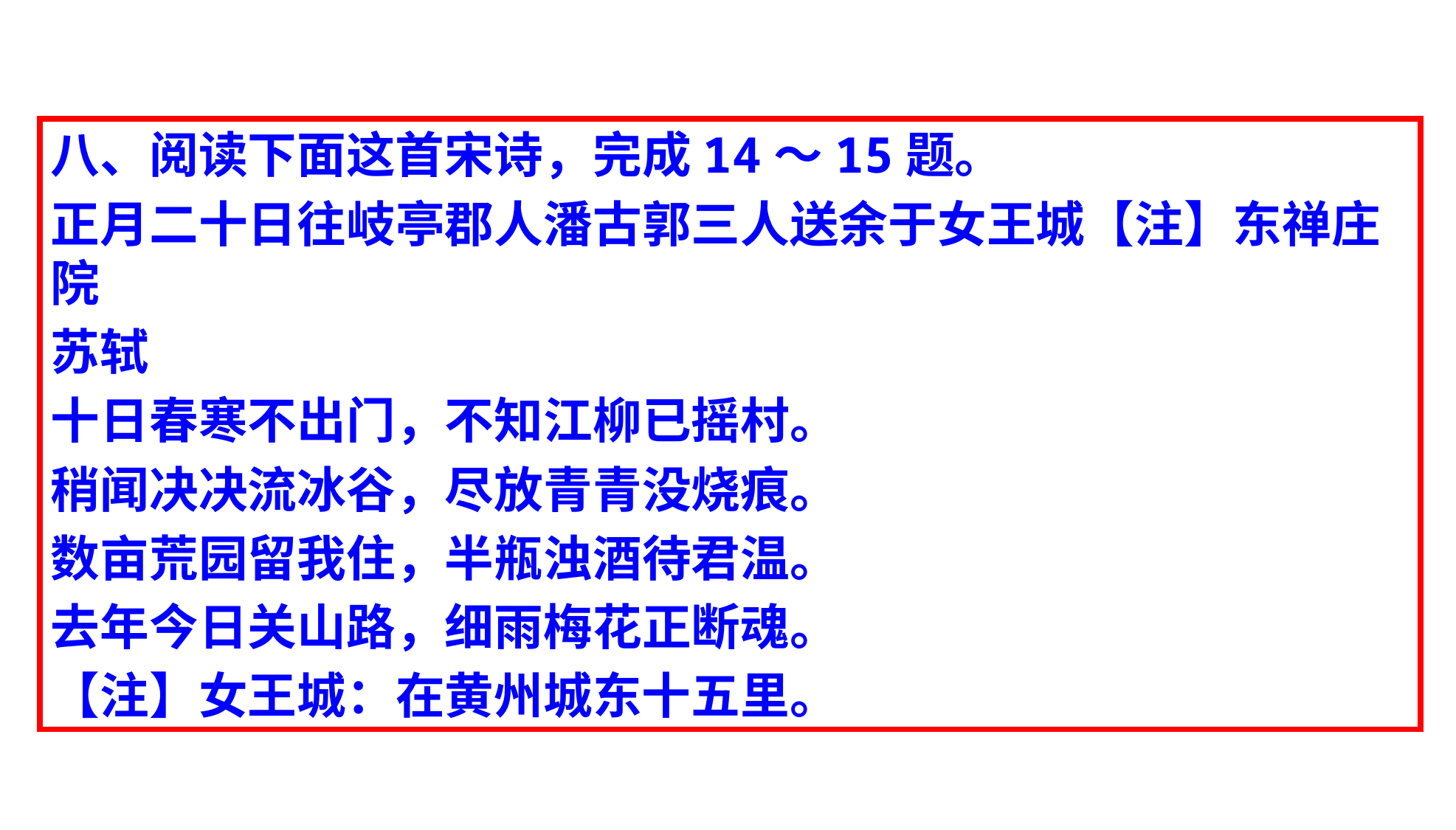

八、阅读下面这首宋诗，完成14～15题。
正月二十日往岐亭郡人潘古郭三人送余于女王城【注】东禅庄院
苏轼
十日春寒不出门，不知江柳已摇村。
稍闻决决流冰谷，尽放青青没烧痕。
数亩荒园留我住，半瓶浊酒待君温。
去年今日关山路，细雨梅花正断魂。
【注】女王城：在黄州城东十五里。